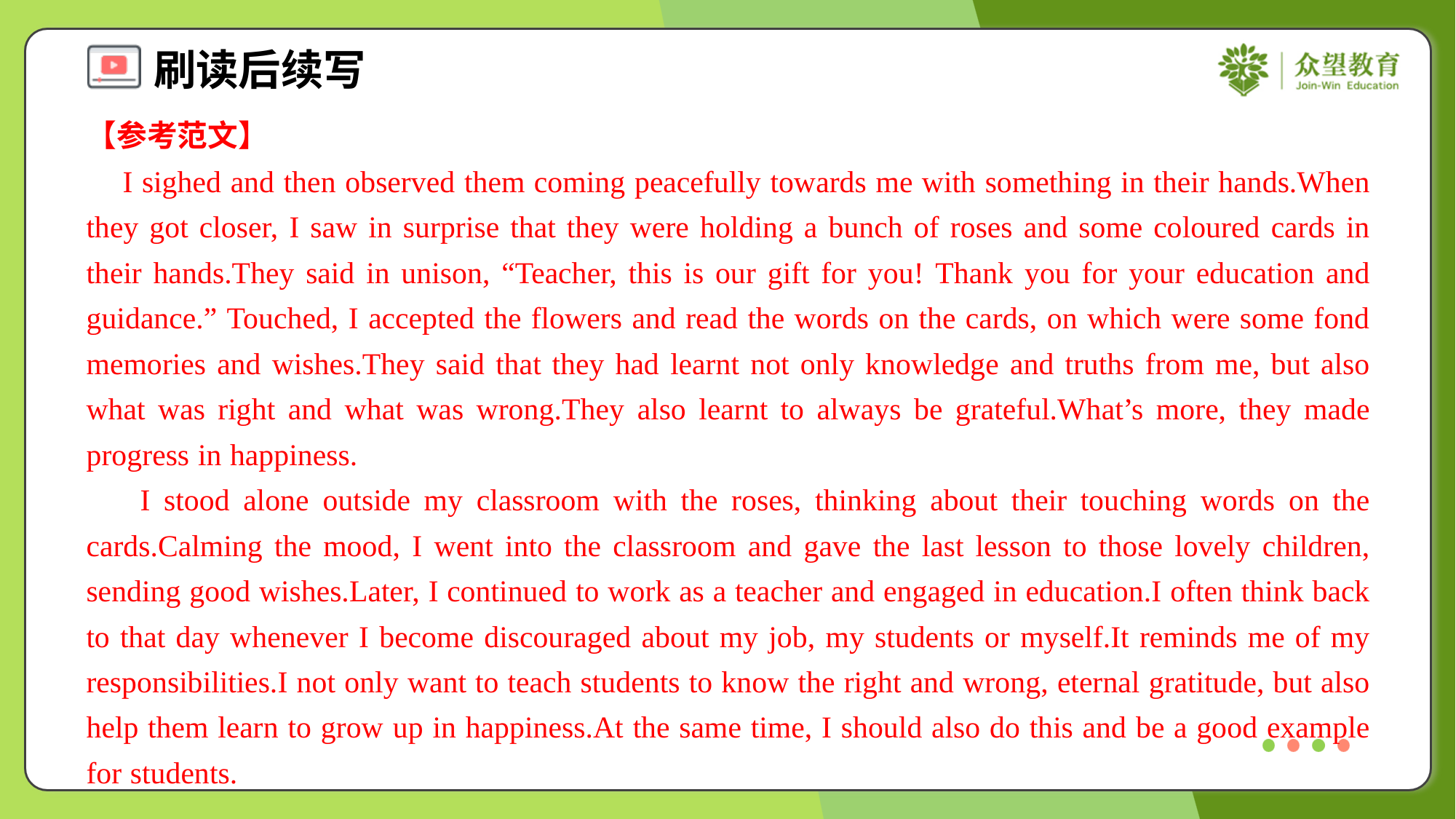

【参考范文】
    I sighed and then observed them coming peacefully towards me with something in their hands.When they got closer, I saw in surprise that they were holding a bunch of roses and some coloured cards in their hands.They said in unison, “Teacher, this is our gift for you! Thank you for your education and guidance.” Touched, I accepted the flowers and read the words on the cards, on which were some fond memories and wishes.They said that they had learnt not only knowledge and truths from me, but also what was right and what was wrong.They also learnt to always be grateful.What’s more, they made progress in happiness.
    I stood alone outside my classroom with the roses, thinking about their touching words on the cards.Calming the mood, I went into the classroom and gave the last lesson to those lovely children, sending good wishes.Later, I continued to work as a teacher and engaged in education.I often think back to that day whenever I become discouraged about my job, my students or myself.It reminds me of my responsibilities.I not only want to teach students to know the right and wrong, eternal gratitude, but also help them learn to grow up in happiness.At the same time, I should also do this and be a good example for students.